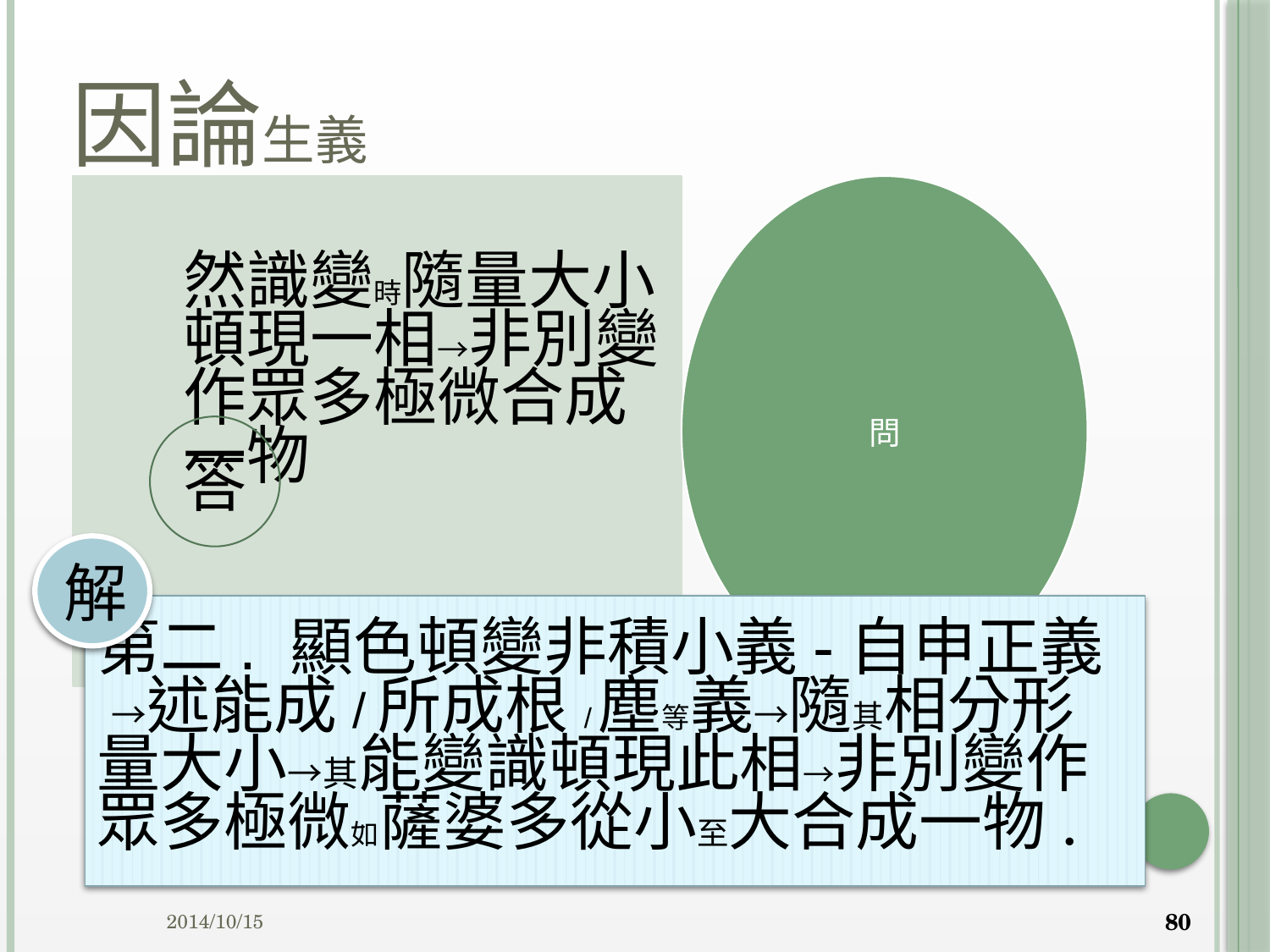

# 因論生義
問
然識變時隨量大小頓現一相→非別變作眾多極微合成一物
答
解
第二. 顯色頓變非積小義-自申正義    →述能成/所成根/塵等義→隨其相分形量大小→其能變識頓現此相→非別變作眾多極微如薩婆多從小至大合成一物.
2014/10/15
80